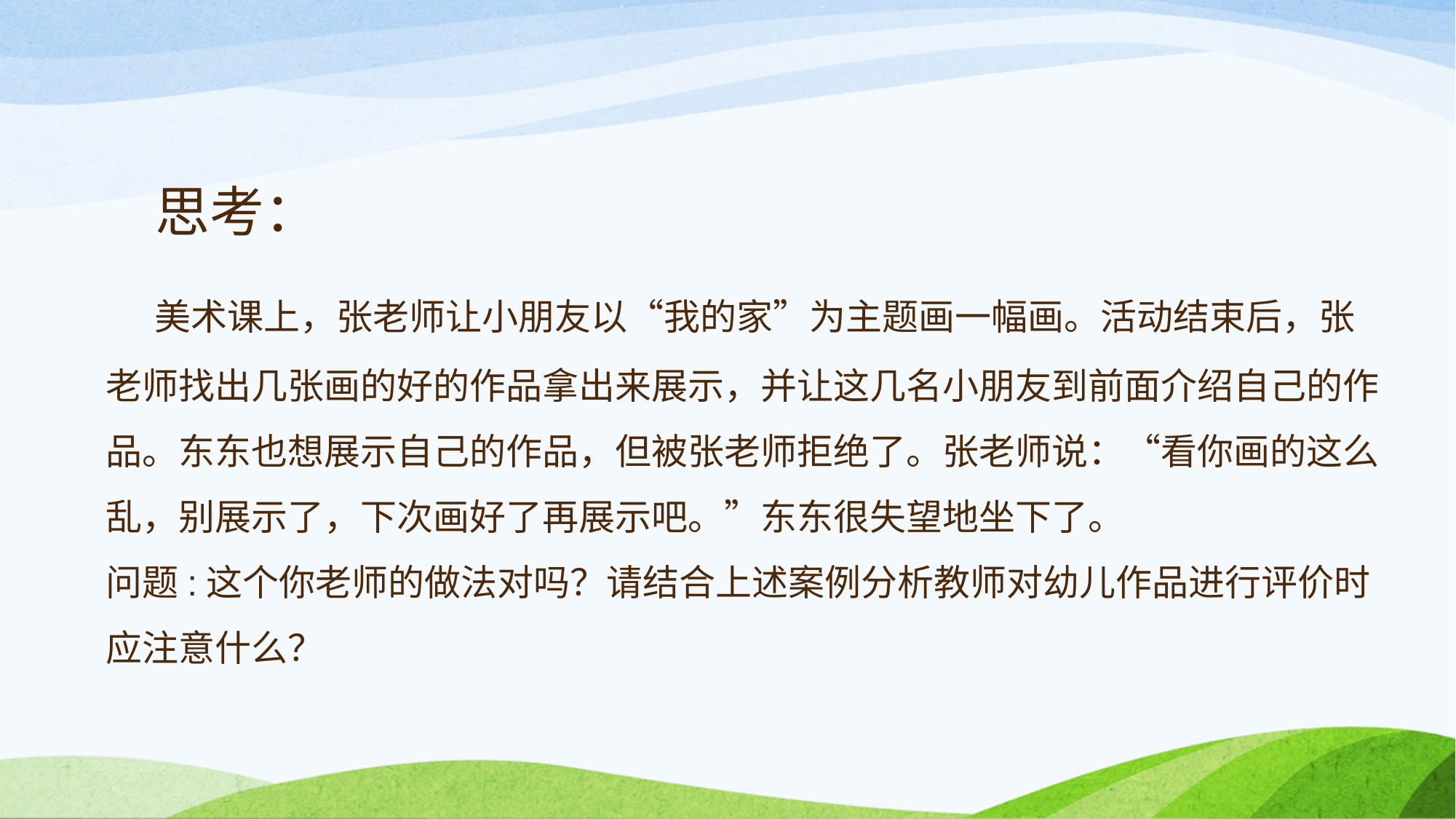

# 思考： 美术课上，张老师让小朋友以“我的家”为主题画一幅画。活动结束后，张老师找出几张画的好的作品拿出来展示，并让这几名小朋友到前面介绍自己的作品。东东也想展示自己的作品，但被张老师拒绝了。张老师说：“看你画的这么乱，别展示了，下次画好了再展示吧。”东东很失望地坐下了。 问题:这个你老师的做法对吗？请结合上述案例分析教师对幼儿作品进行评价时应注意什么？